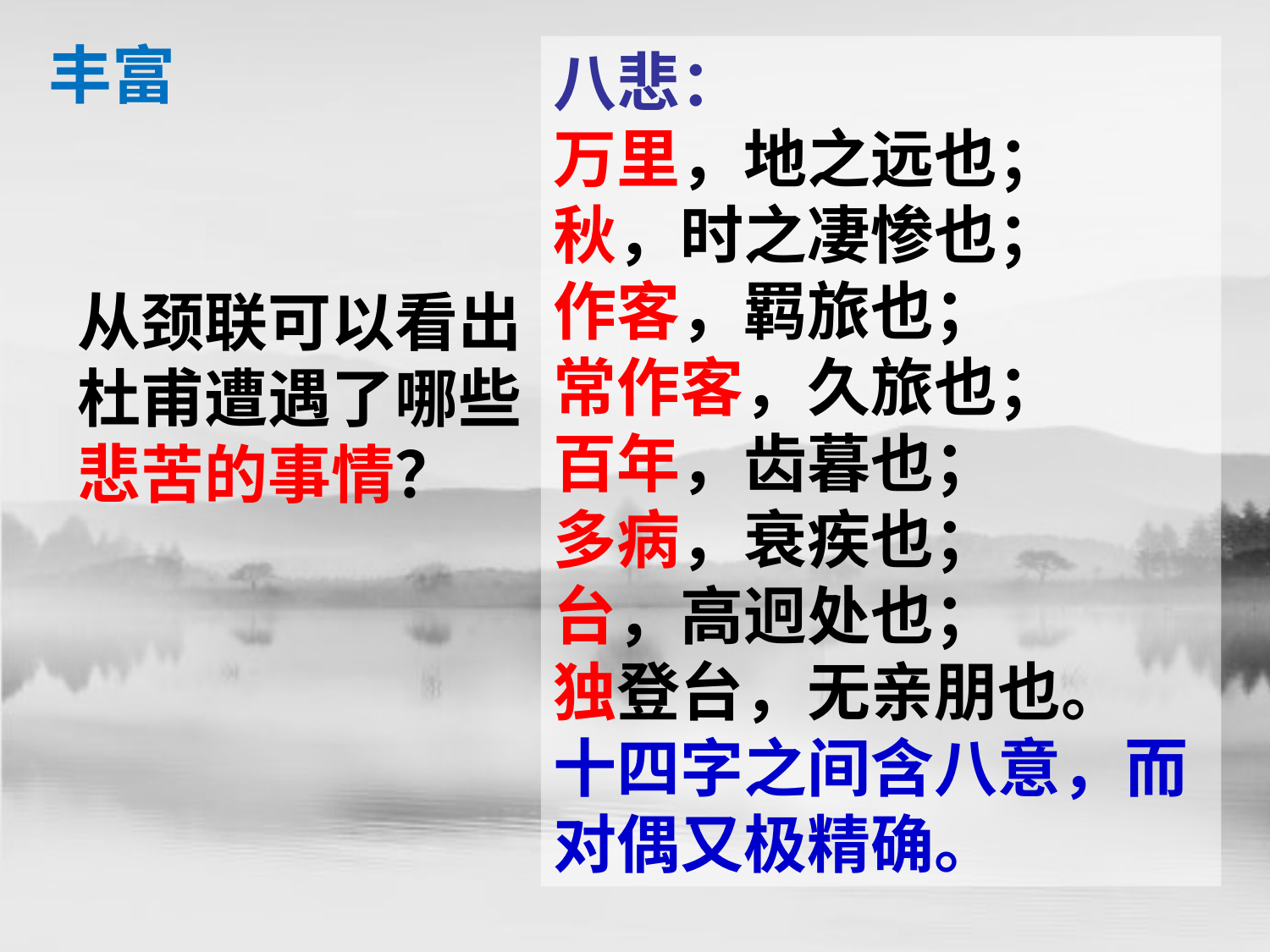

丰富
八悲：
万里，地之远也；
秋，时之凄惨也；
作客，羁旅也；
常作客，久旅也；
百年，齿暮也；
多病，衰疾也；
台，高迥处也；
独登台，无亲朋也。
十四字之间含八意，而对偶又极精确。
从颈联可以看出杜甫遭遇了哪些悲苦的事情？